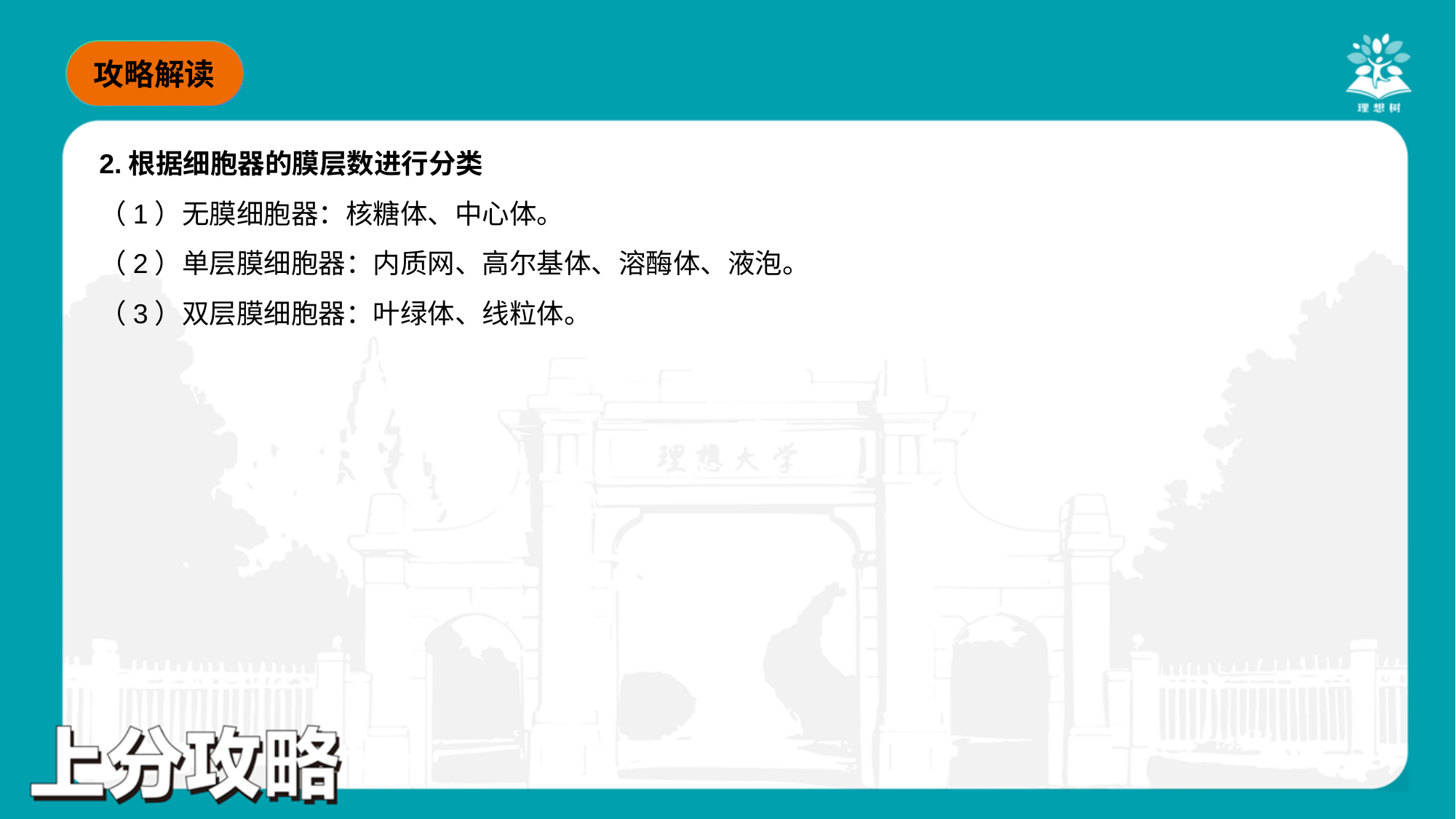

2.根据细胞器的膜层数进行分类
（1）无膜细胞器：核糖体、中心体。
（2）单层膜细胞器：内质网、高尔基体、溶酶体、液泡。
（3）双层膜细胞器：叶绿体、线粒体。